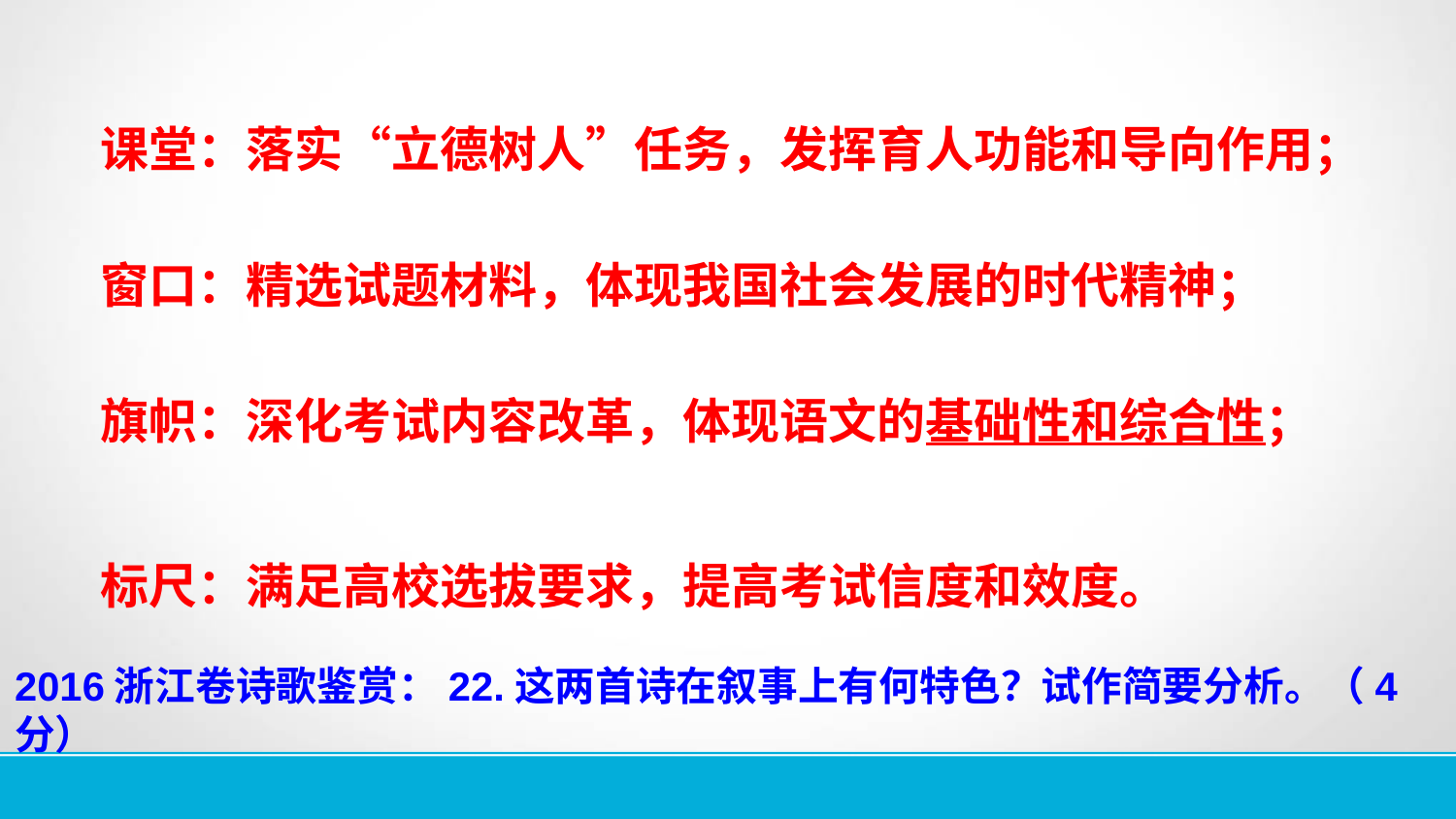

课堂：落实“立德树人”任务，发挥育人功能和导向作用；

窗口：精选试题材料，体现我国社会发展的时代精神；

旗帜：深化考试内容改革，体现语文的基础性和综合性；

标尺：满足高校选拔要求，提高考试信度和效度。

2016浙江卷诗歌鉴赏：22.这两首诗在叙事上有何特色？试作简要分析。（4分）